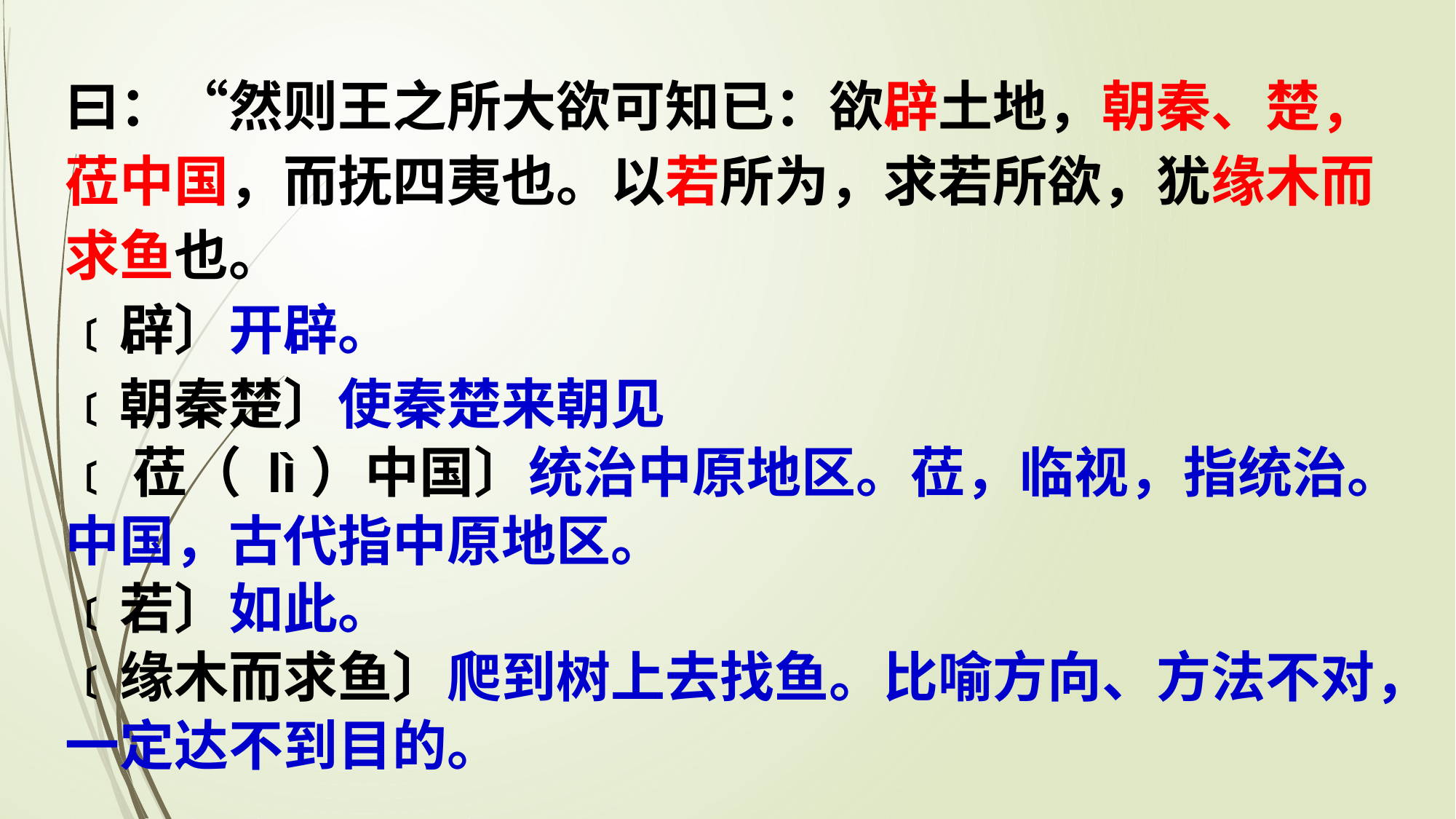

曰：“然则王之所大欲可知已：欲辟土地，朝秦、楚，莅中国，而抚四夷也。以若所为，求若所欲，犹缘木而求鱼也。
﹝辟〕开辟。
﹝朝秦楚〕使秦楚来朝见
﹝莅（ lì）中国〕统治中原地区。莅，临视，指统治。中国，古代指中原地区。
﹝若〕如此。
﹝缘木而求鱼〕爬到树上去找鱼。比喻方向、方法不对，一定达不到目的。